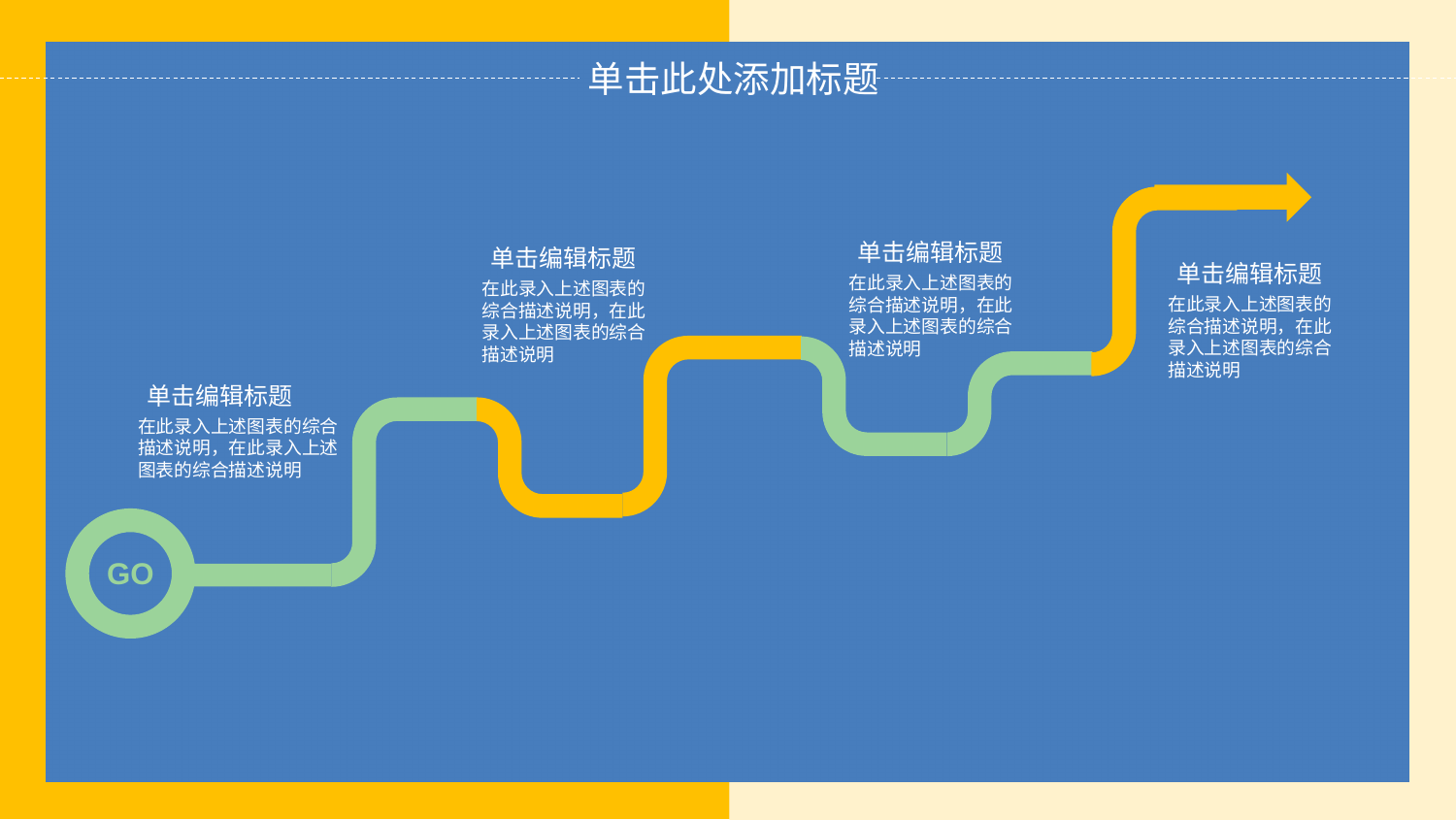

单击编辑标题
单击编辑标题
单击编辑标题
在此录入上述图表的综合描述说明，在此录入上述图表的综合描述说明
在此录入上述图表的综合描述说明，在此录入上述图表的综合描述说明
在此录入上述图表的综合描述说明，在此录入上述图表的综合描述说明

单击编辑标题

在此录入上述图表的综合描述说明，在此录入上述图表的综合描述说明

GO